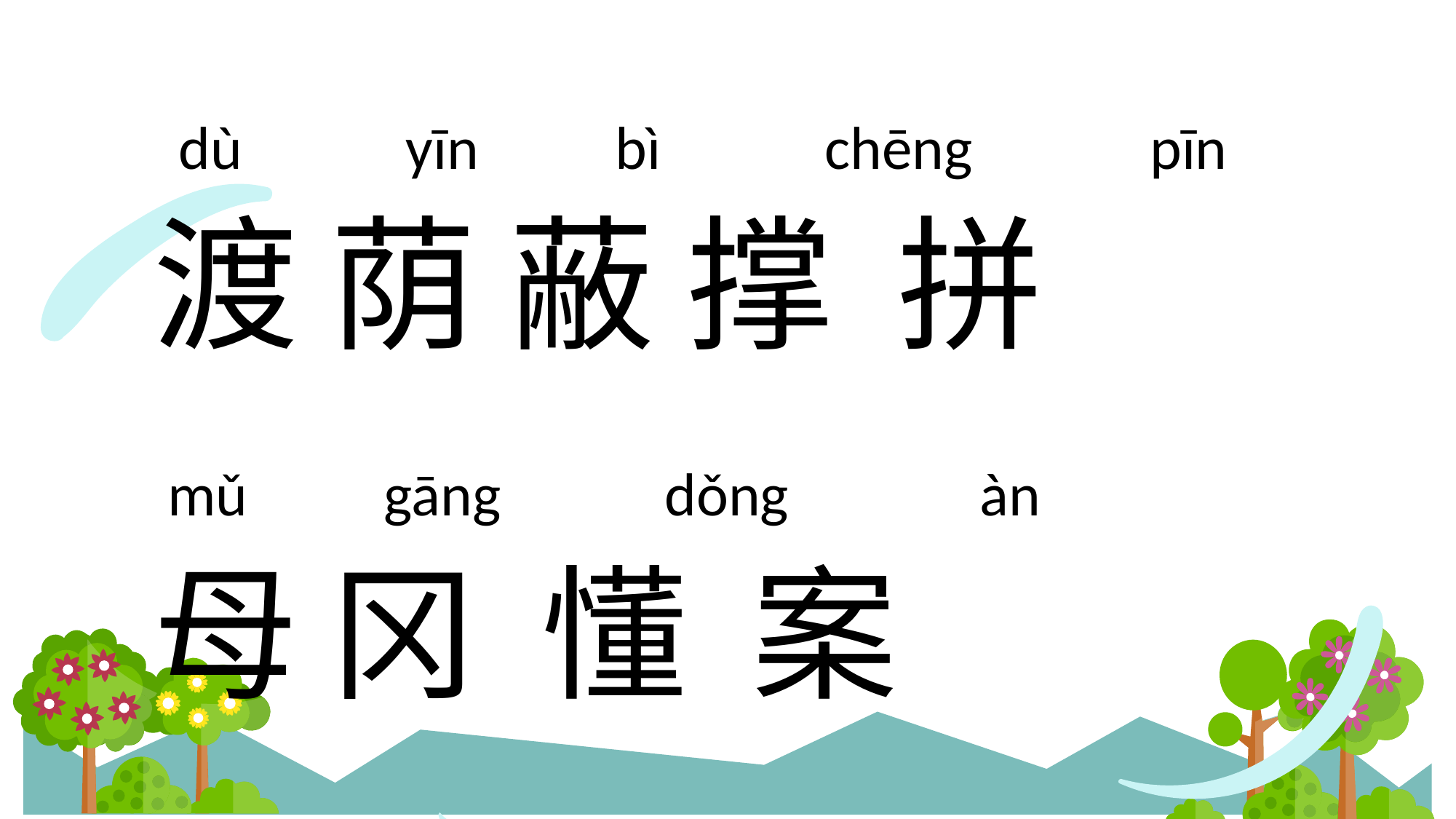

dù            yīn          bì            chēng             pīn

渡 荫 蔽 撑  拼

母 冈  懂  案
 mǔ          gāng            dǒng              àn